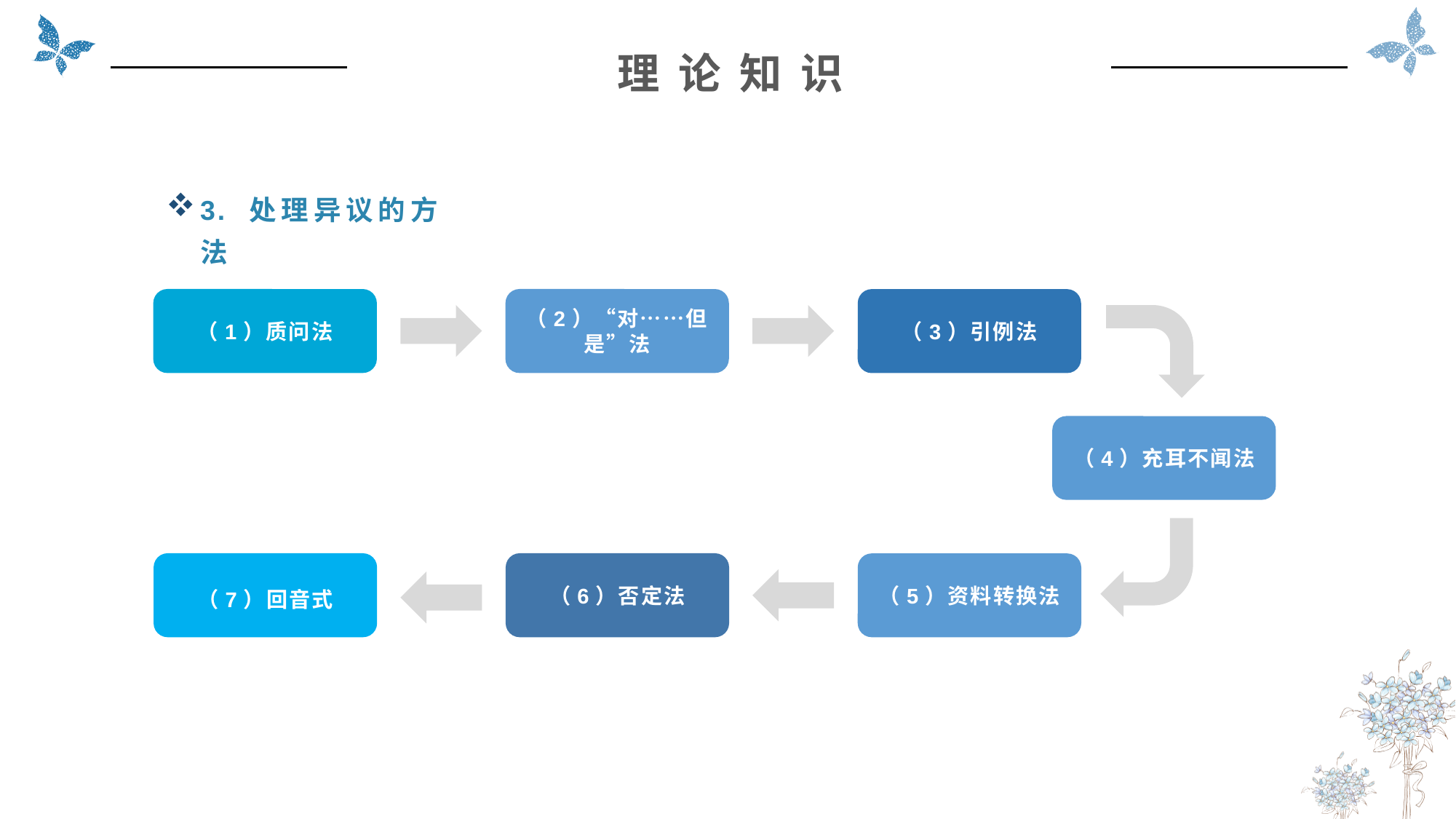

理 论 知 识
3. 处理异议的方法
（1）质问法

（2）“对……但是”法

（3）引例法

（7）回音式

（6）否定法

（5）资料转换法
（4）充耳不闻法